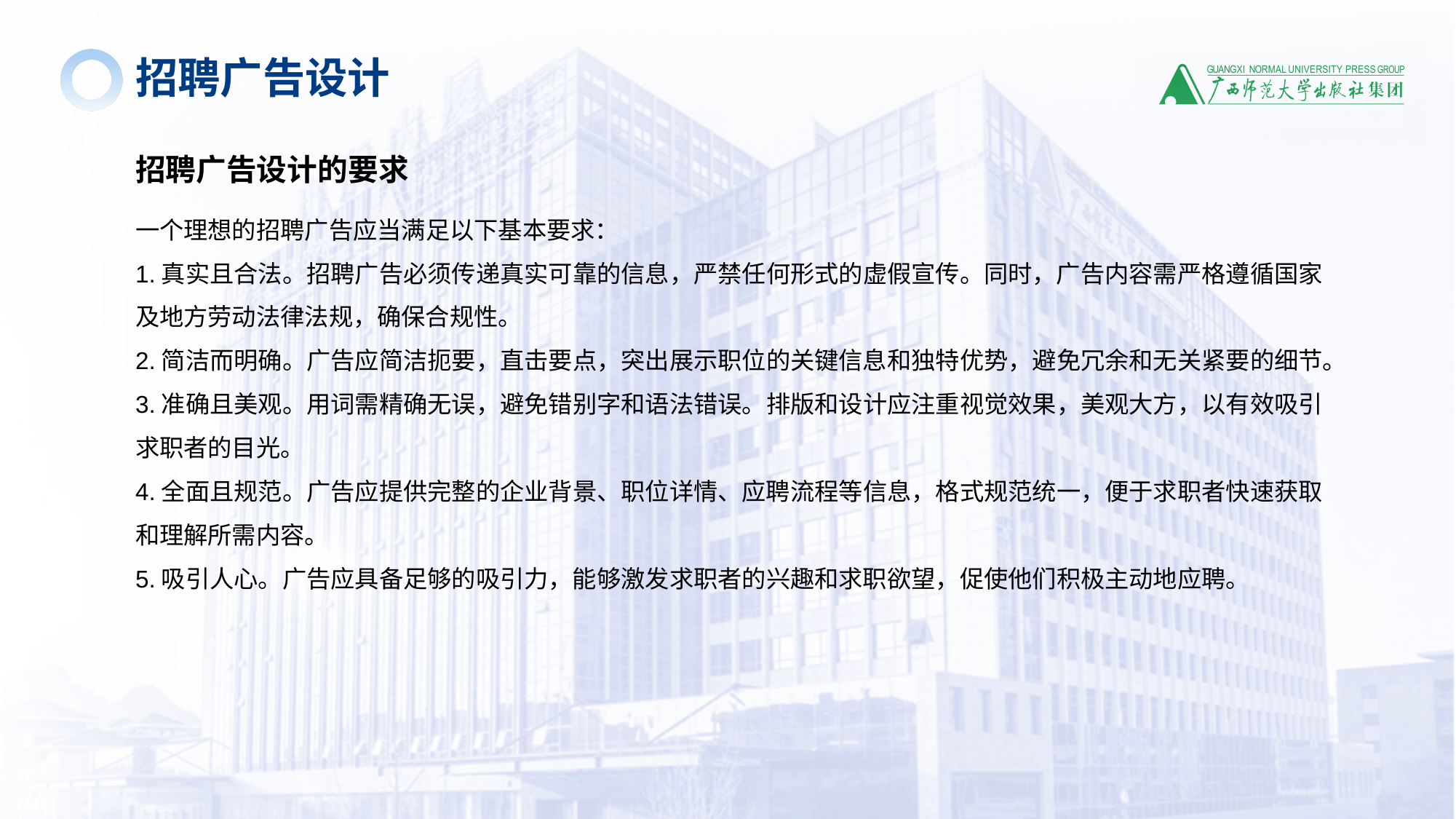

招聘广告设计

招聘广告设计的要求

一个理想的招聘广告应当满足以下基本要求：
1.真实且合法。招聘广告必须传递真实可靠的信息，严禁任何形式的虚假宣传。同时，广告内容需严格遵循国家及地方劳动法律法规，确保合规性。
2.简洁而明确。广告应简洁扼要，直击要点，突出展示职位的关键信息和独特优势，避免冗余和无关紧要的细节。
3.准确且美观。用词需精确无误，避免错别字和语法错误。排版和设计应注重视觉效果，美观大方，以有效吸引求职者的目光。
4.全面且规范。广告应提供完整的企业背景、职位详情、应聘流程等信息，格式规范统一，便于求职者快速获取和理解所需内容。
5.吸引人心。广告应具备足够的吸引力，能够激发求职者的兴趣和求职欲望，促使他们积极主动地应聘。